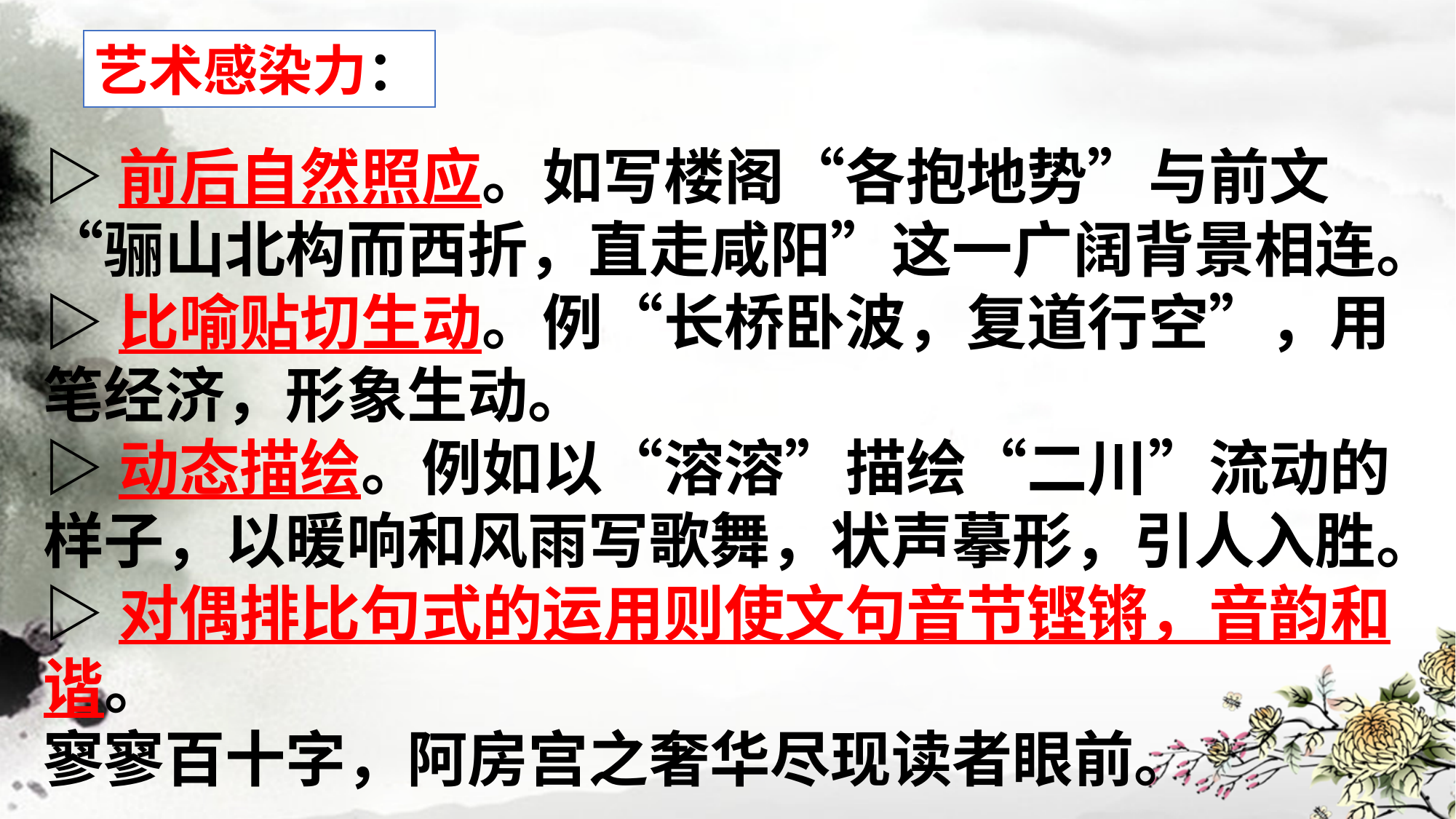

艺术感染力：
▷前后自然照应。如写楼阁“各抱地势”与前文“骊山北构而西折，直走咸阳”这一广阔背景相连。
▷比喻贴切生动。例“长桥卧波，复道行空”，用笔经济，形象生动。
▷动态描绘。例如以“溶溶”描绘“二川”流动的样子，以暖响和风雨写歌舞，状声摹形，引人入胜。
▷对偶排比句式的运用则使文句音节铿锵，音韵和谐。
寥寥百十字，阿房宫之奢华尽现读者眼前。